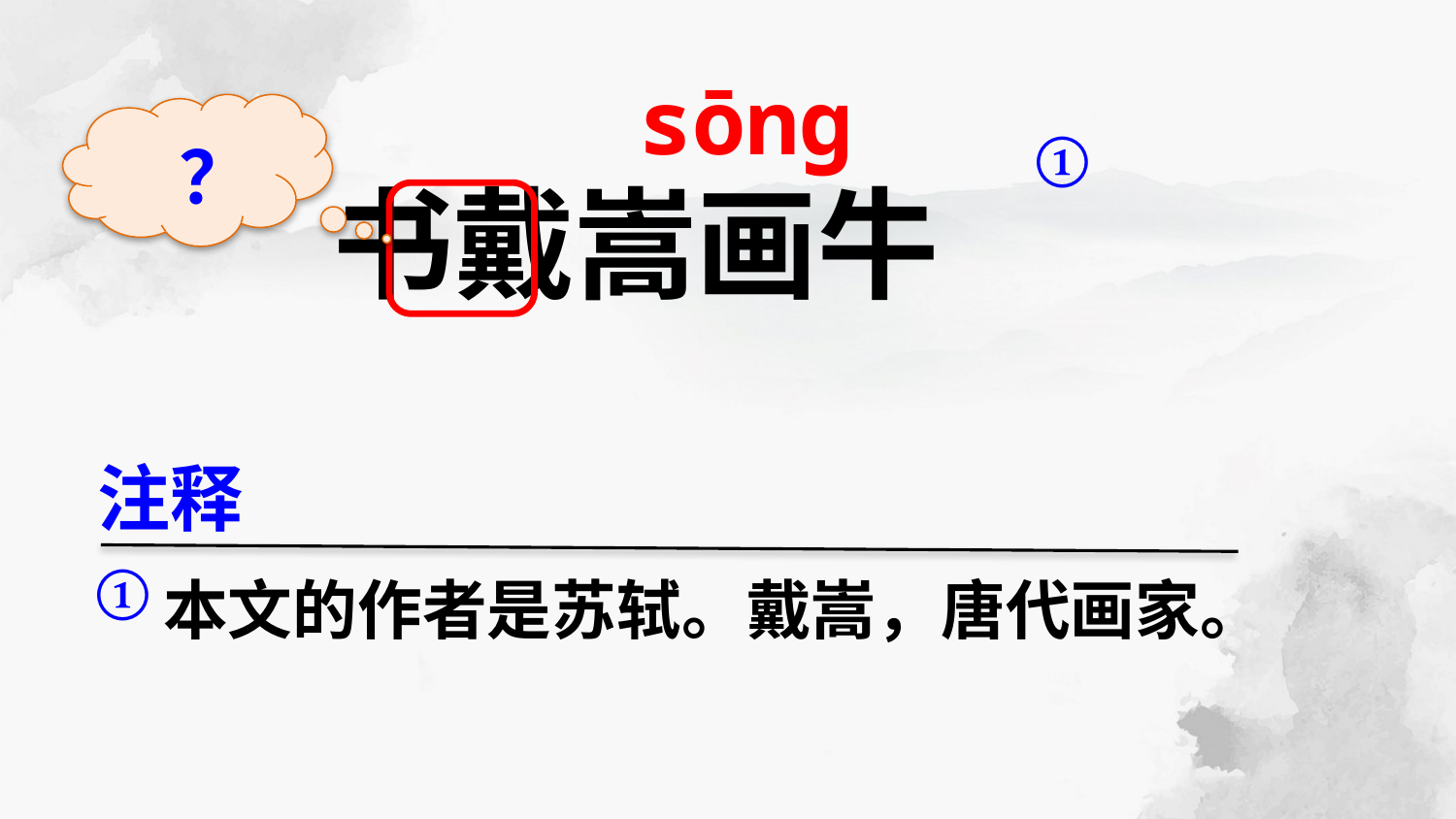

sōnɡ

？
①
   书戴嵩画牛

注释

①
本文的作者是苏轼。戴嵩，唐代画家。